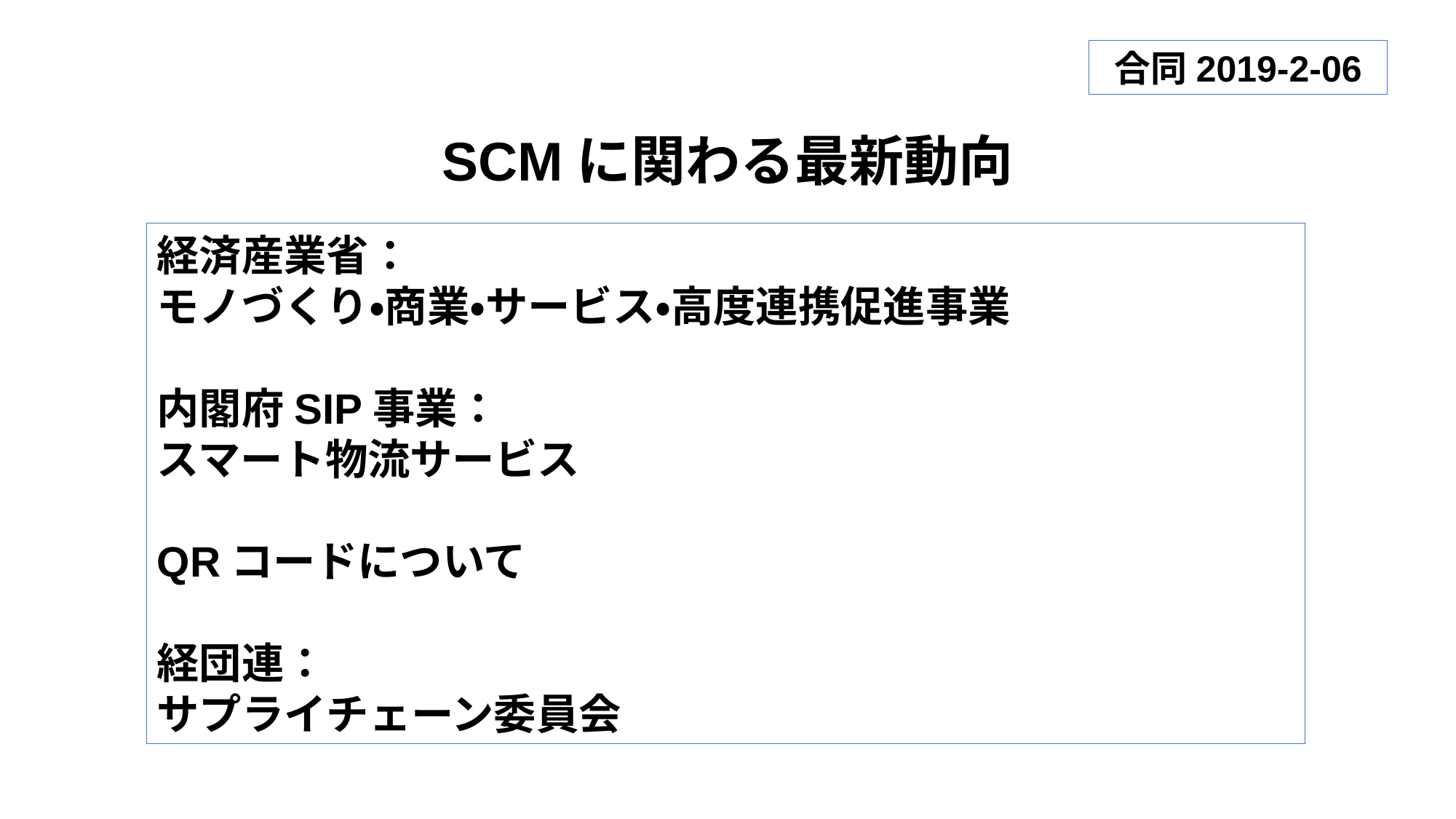

合同2019-2-06
SCMに関わる最新動向
経済産業省：
モノづくり・商業・サービス・高度連携促進事業

内閣府SIP事業：
スマート物流サービス

QRコードについて

経団連：
サプライチェーン委員会